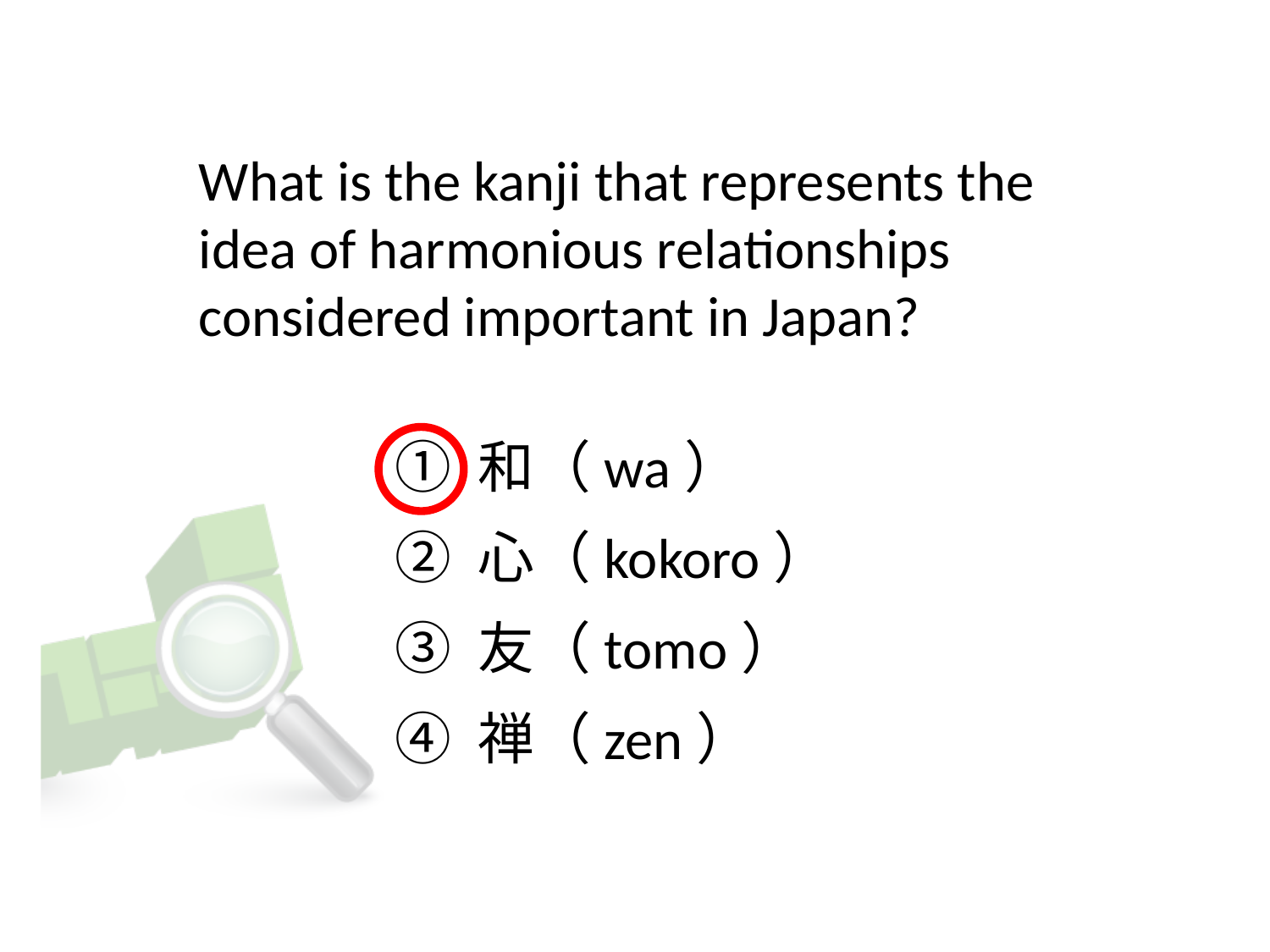

# What is the kanji that represents the idea of harmonious relationships considered important in Japan?
① 和（wa）
② 心（kokoro）
③ 友（tomo）
④ 禅（zen）